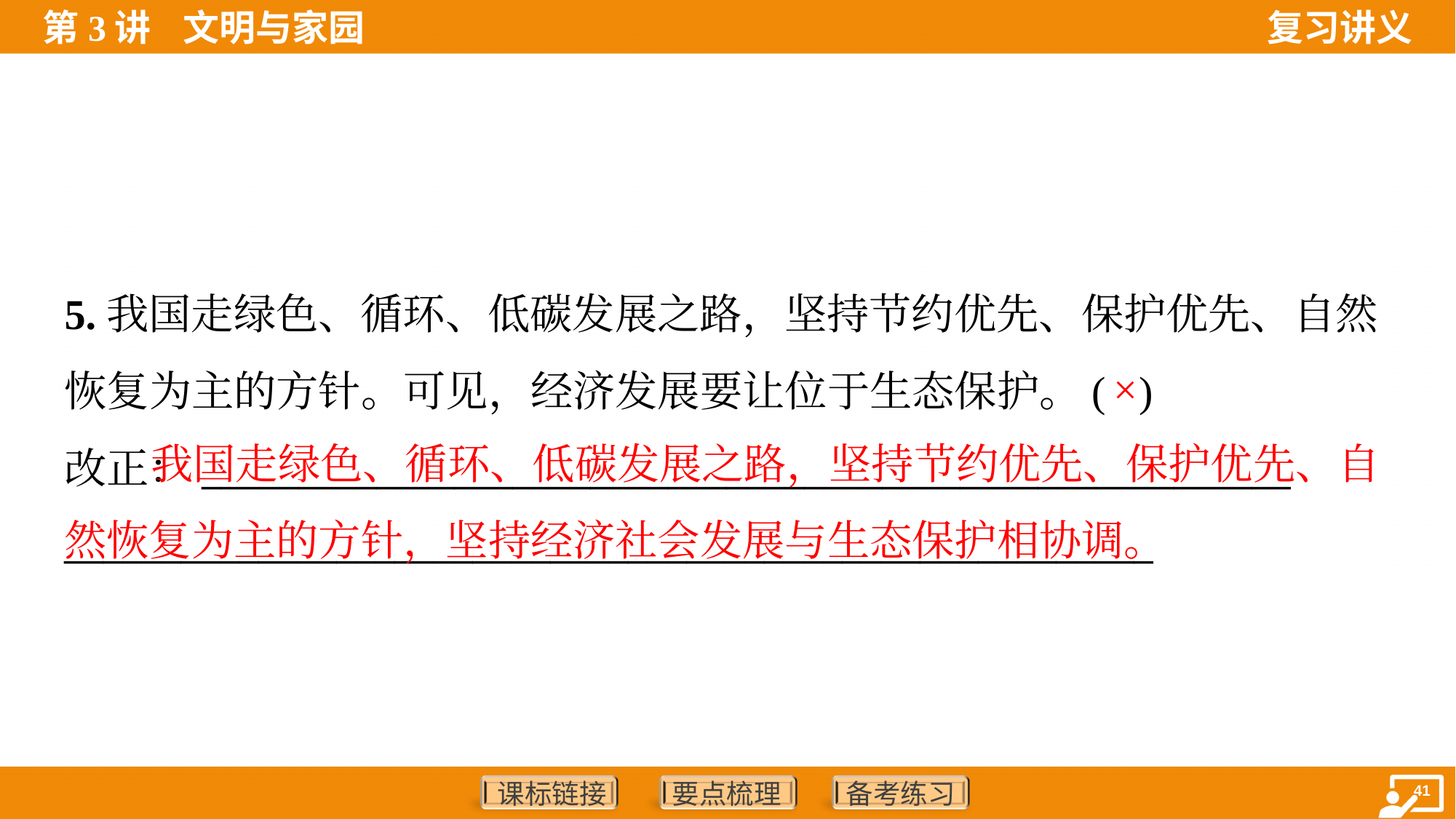

5.我国走绿色、循环、低碳发展之路，坚持节约优先、保护优先、自然
恢复为主的方针。可见，经济发展要让位于生态保护。(   )
改正：________________________________________________________
________________________________________________________
×
       我国走绿色、循环、低碳发展之路，坚持节约优先、保护优先、自然恢复为主的方针，坚持经济社会发展与生态保护相协调。